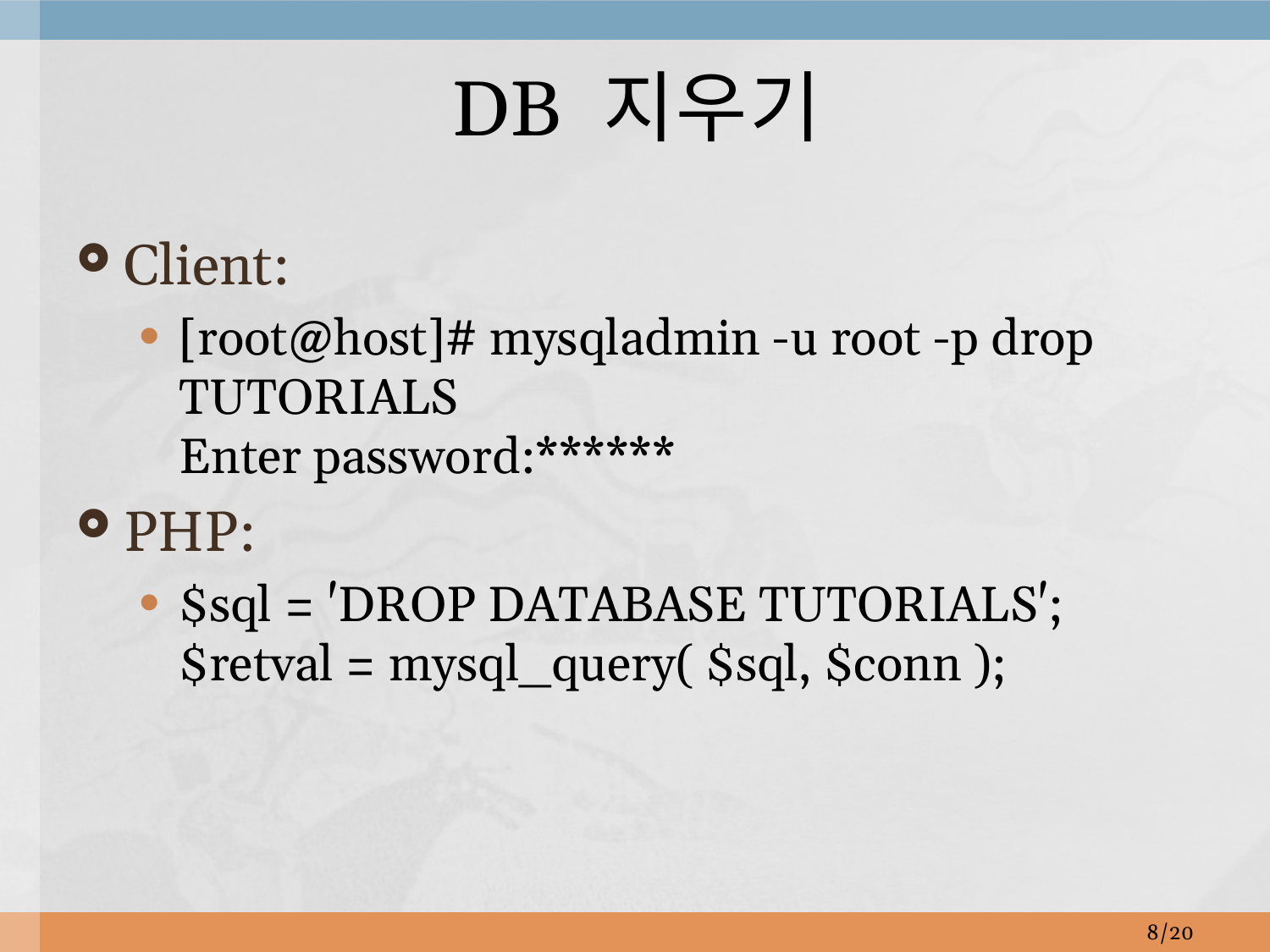

# DB 지우기
Client:
[root@host]# mysqladmin -u root -p drop TUTORIALS
Enter password:******
PHP:
$sql = 'DROP DATABASE TUTORIALS'; $retval = mysql_query( $sql, $conn );
8/20